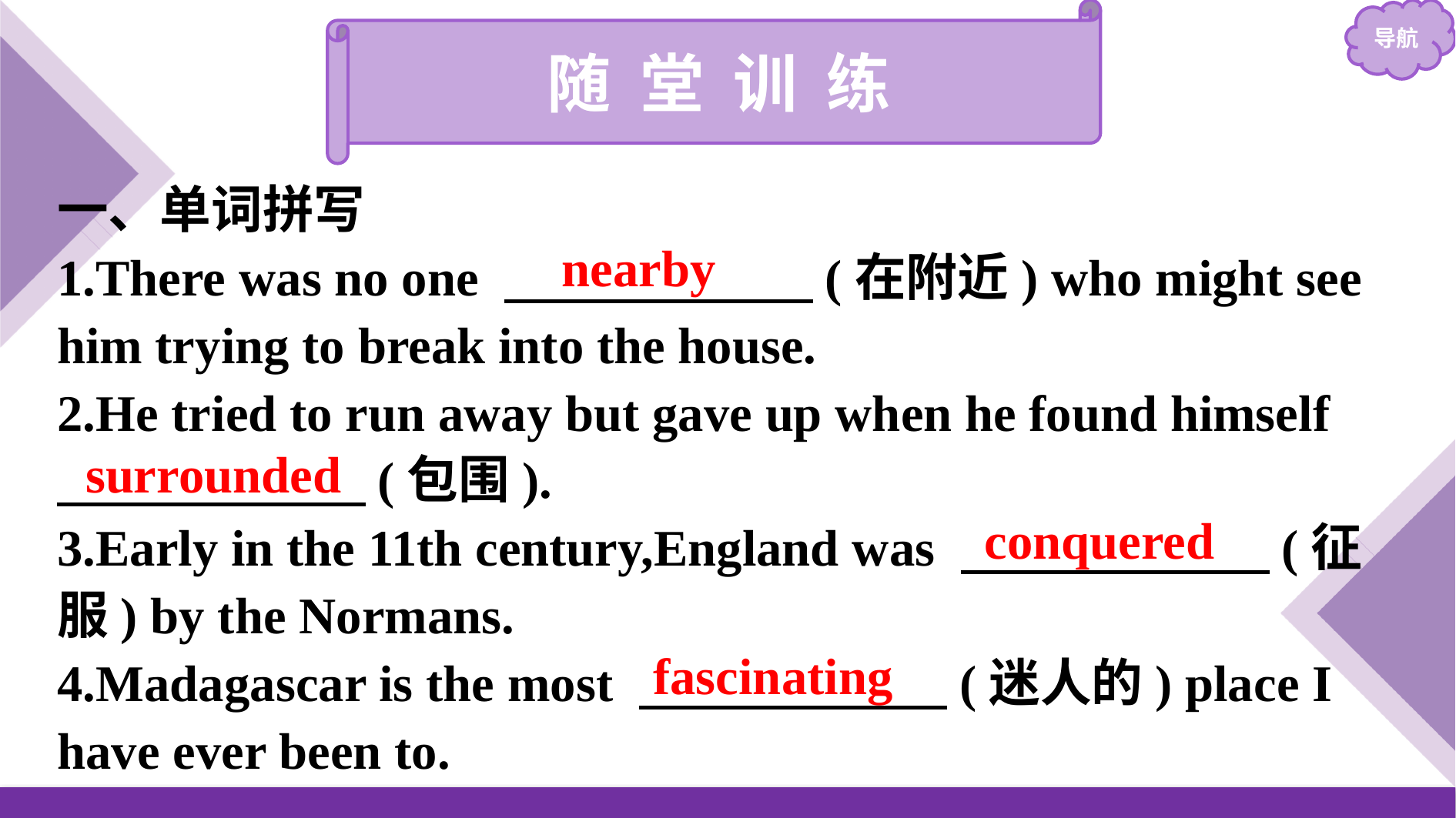

随  堂  训  练
一、单词拼写
1.There was no one 　　　　　　(在附近) who might see him trying to break into the house.
2.He tried to run away but gave up when he found himself
　　　　　　(包围).
3.Early in the 11th century,England was 　　　　　　(征服) by the Normans.
4.Madagascar is the most 　　　　　　(迷人的) place I have ever been to.
nearby
surrounded
conquered
fascinating